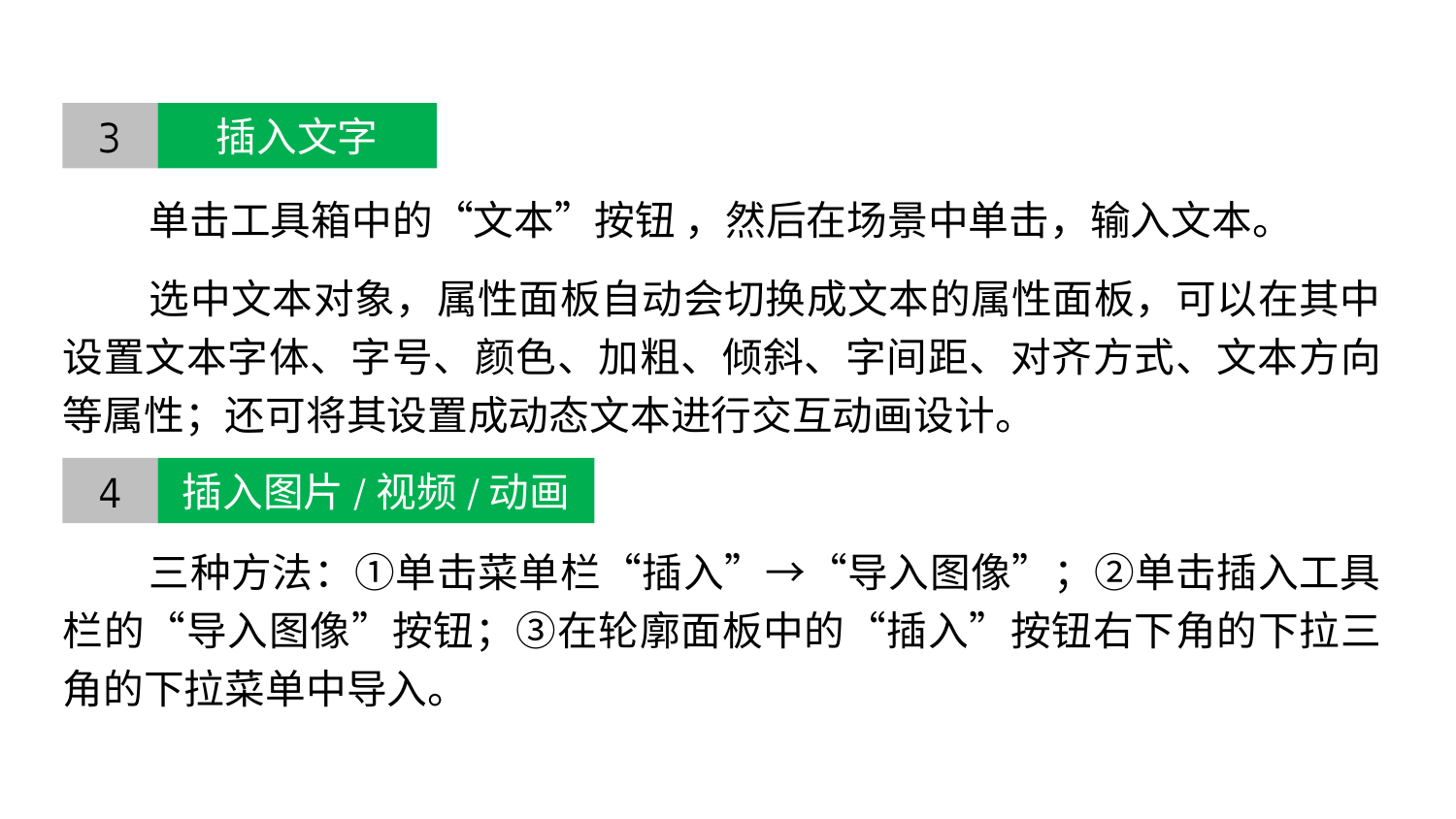

3
插入文字
单击工具箱中的“文本”按钮 ，然后在场景中单击，输入文本。
选中文本对象，属性面板自动会切换成文本的属性面板，可以在其中设置文本字体、字号、颜色、加粗、倾斜、字间距、对齐方式、文本方向等属性；还可将其设置成动态文本进行交互动画设计。

三种方法：①单击菜单栏“插入”→“导入图像”；②单击插入工具栏的“导入图像”按钮；③在轮廓面板中的“插入”按钮右下角的下拉三角的下拉菜单中导入。
4
插入图片/视频/动画